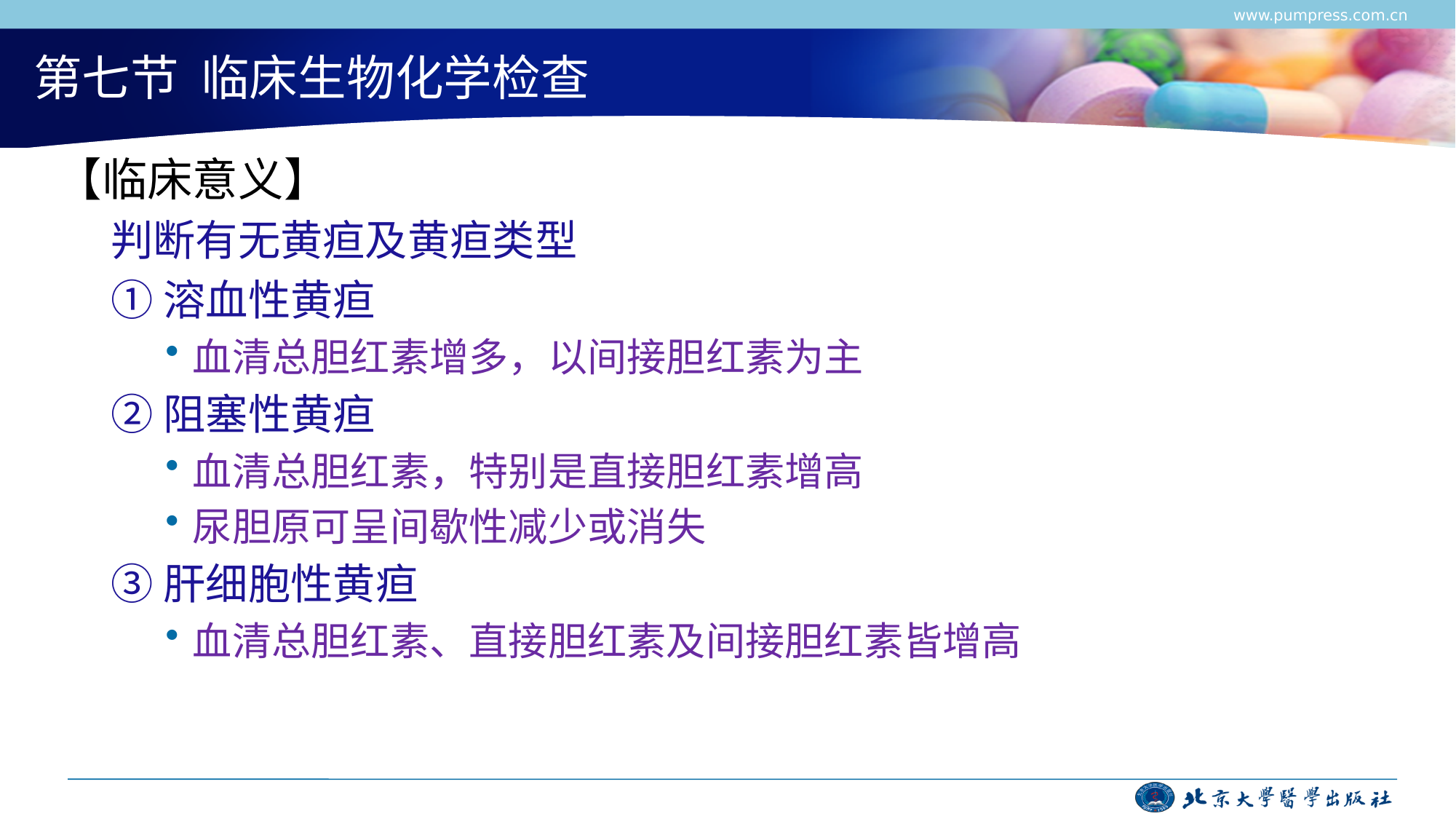

www.pumpress.com.cn
# 第七节  临床生物化学检查
【临床意义】
判断有无黄疸及黄疸类型
①溶血性黄疸
血清总胆红素增多，以间接胆红素为主
②阻塞性黄疸
血清总胆红素，特别是直接胆红素增高
尿胆原可呈间歇性减少或消失
③肝细胞性黄疸
血清总胆红素、直接胆红素及间接胆红素皆增高